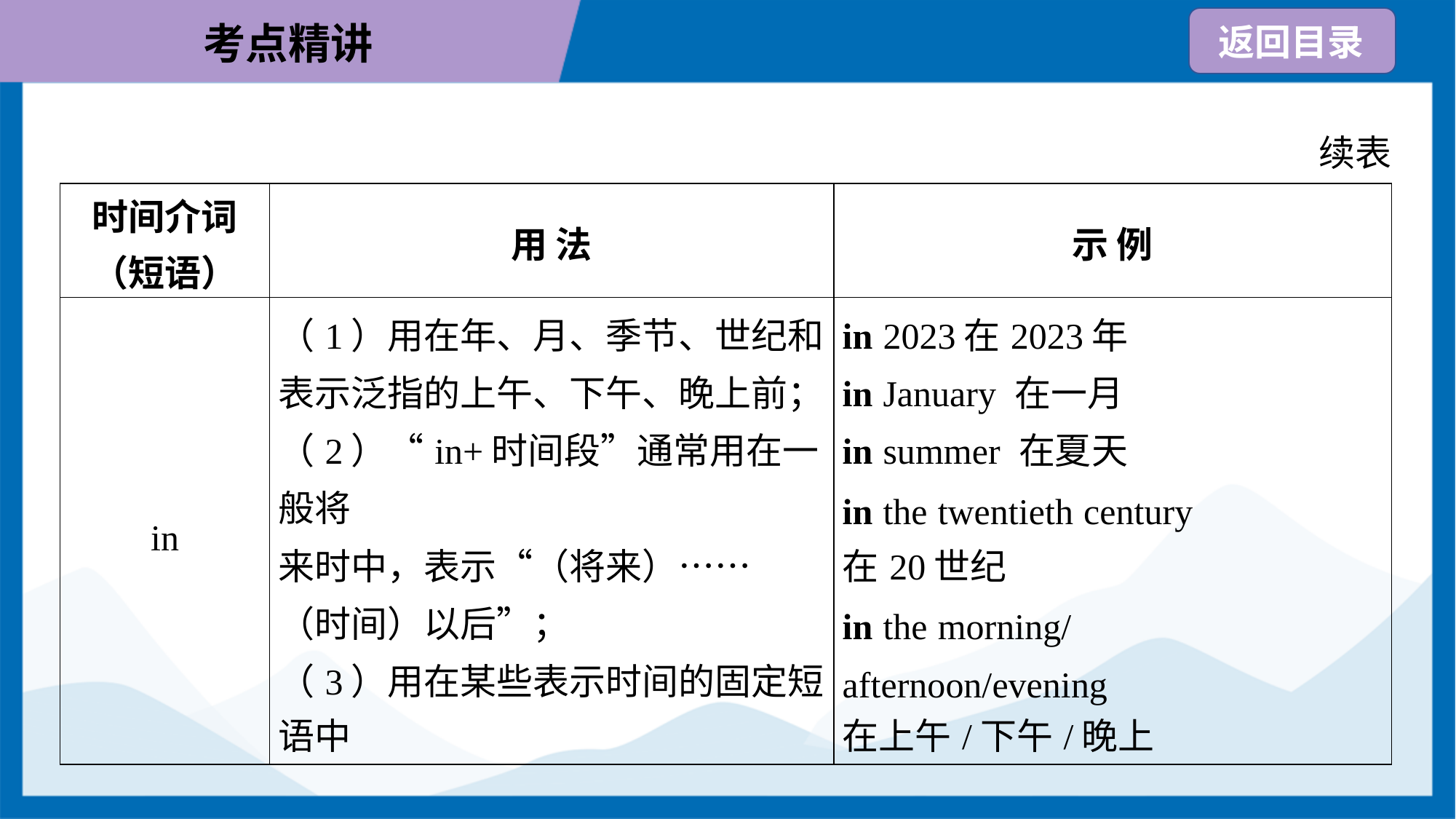

续表
| 时间介词 （短语） | 用 法 | 示 例 |
| --- | --- | --- |
| in | （1）用在年、月、季节、世纪和 表示泛指的上午、下午、晚上前； （2）“in+时间段”通常用在一般将 来时中，表示“（将来）…… （时间）以后”； （3）用在某些表示时间的固定短 语中 | in 2023在2023年 in January 在一月 in summer 在夏天 in the twentieth century 在20世纪 in the morning/ afternoon/evening 在上午/下午/晚上 |